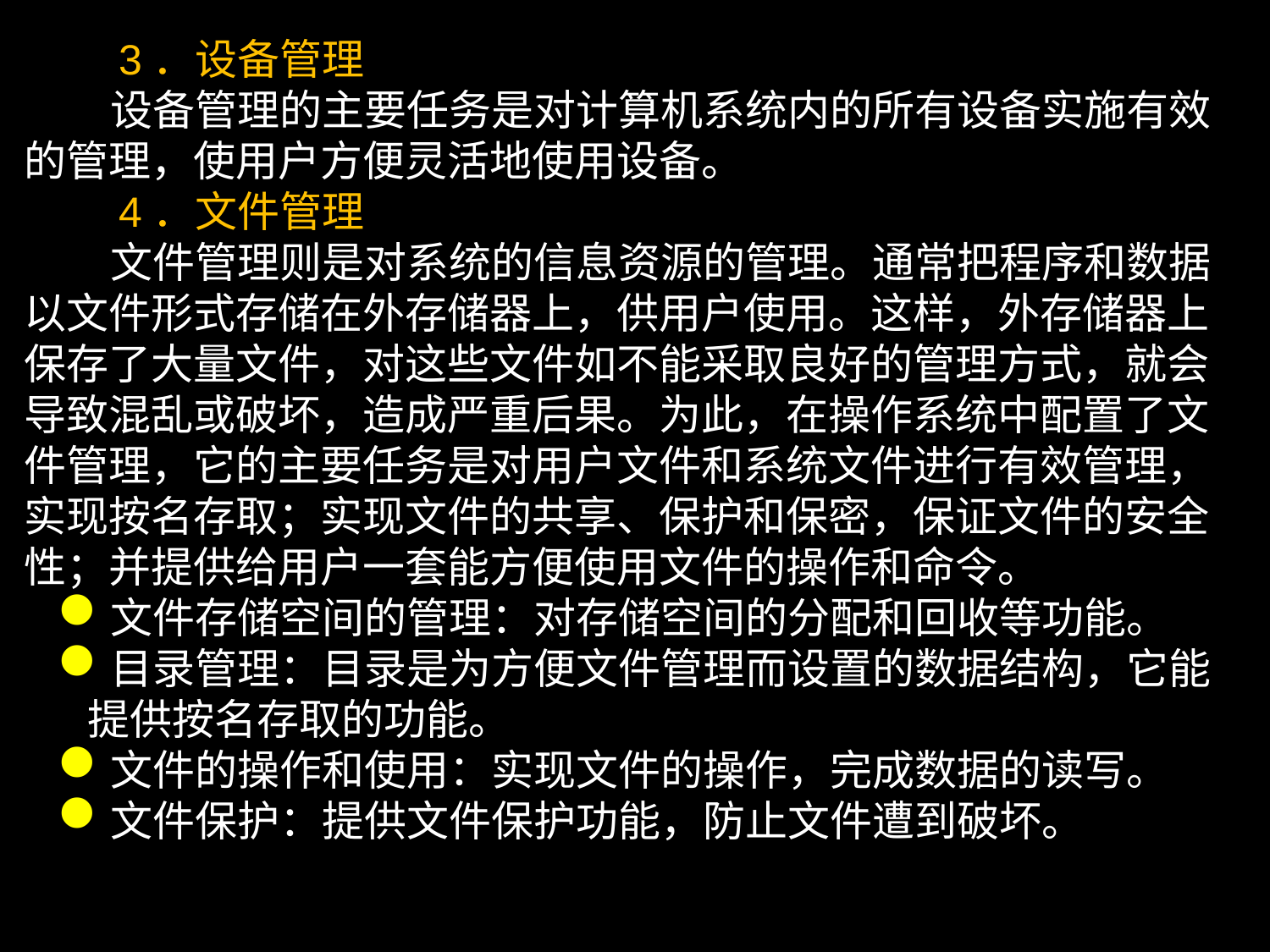

3．设备管理
        设备管理的主要任务是对计算机系统内的所有设备实施有效的管理，使用户方便灵活地使用设备。
        4．文件管理
        文件管理则是对系统的信息资源的管理。通常把程序和数据以文件形式存储在外存储器上，供用户使用。这样，外存储器上保存了大量文件，对这些文件如不能采取良好的管理方式，就会导致混乱或破坏，造成严重后果。为此，在操作系统中配置了文件管理，它的主要任务是对用户文件和系统文件进行有效管理，实现按名存取；实现文件的共享、保护和保密，保证文件的安全性；并提供给用户一套能方便使用文件的操作和命令。
文件存储空间的管理：对存储空间的分配和回收等功能。
目录管理：目录是为方便文件管理而设置的数据结构，它能提供按名存取的功能。
文件的操作和使用：实现文件的操作，完成数据的读写。
文件保护：提供文件保护功能，防止文件遭到破坏。